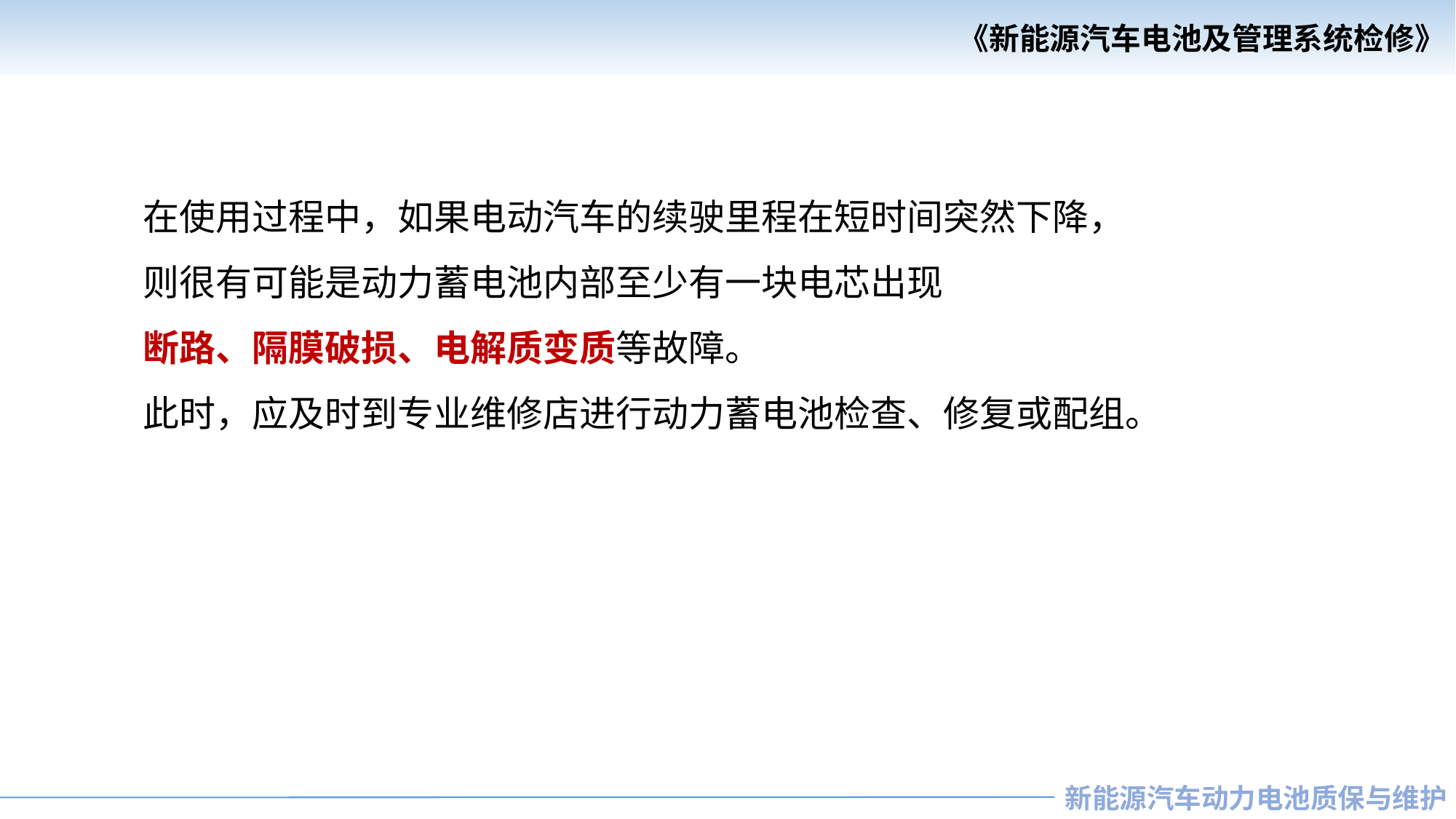

在使用过程中，如果电动汽车的续驶里程在短时间突然下降，
则很有可能是动力蓄电池内部至少有一块电芯出现
断路、隔膜破损、电解质变质等故障。
此时，应及时到专业维修店进行动力蓄电池检查、修复或配组。